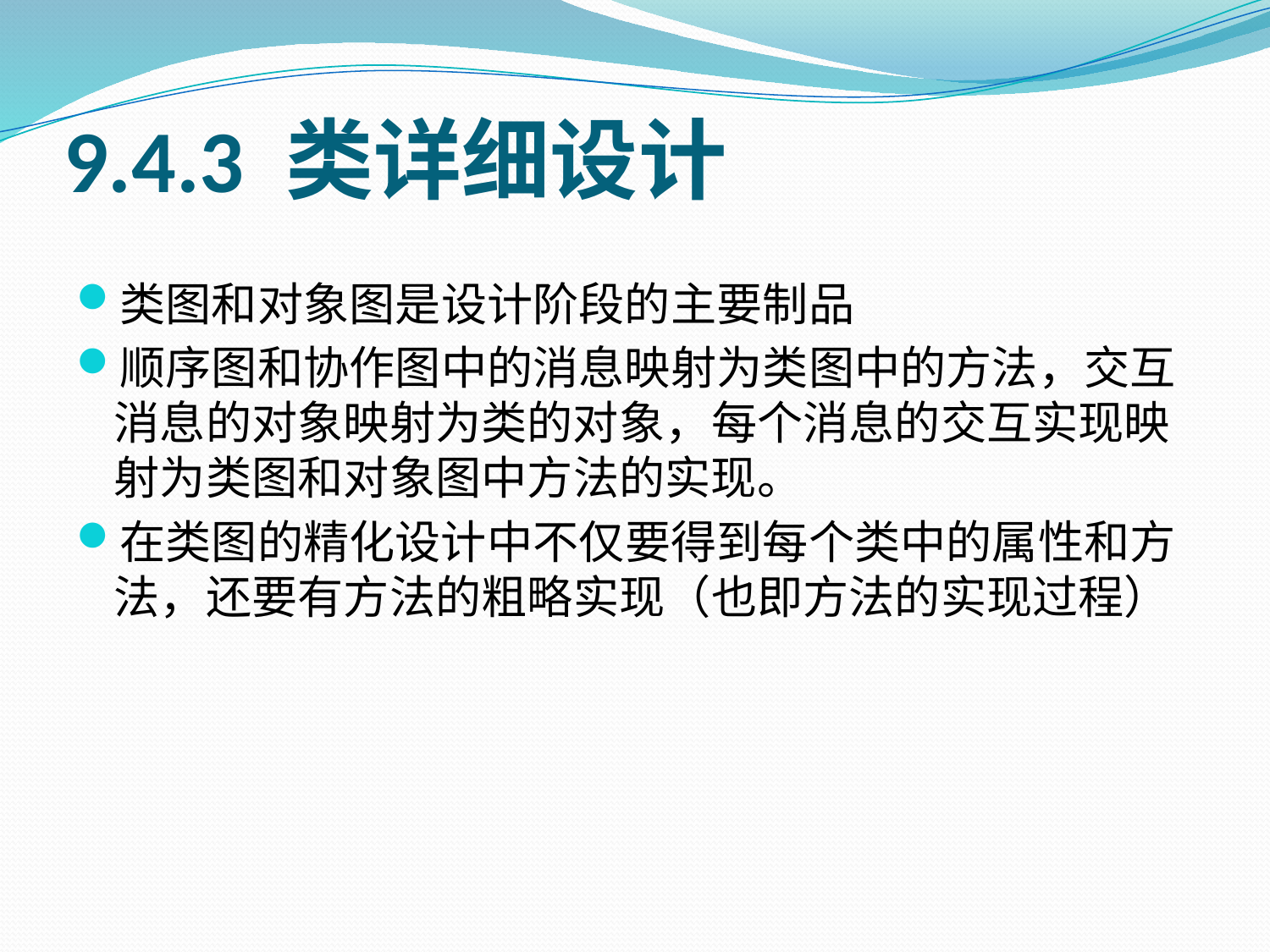

# 9.4.3 类详细设计
类图和对象图是设计阶段的主要制品
顺序图和协作图中的消息映射为类图中的方法，交互消息的对象映射为类的对象，每个消息的交互实现映射为类图和对象图中方法的实现。
在类图的精化设计中不仅要得到每个类中的属性和方法，还要有方法的粗略实现（也即方法的实现过程）